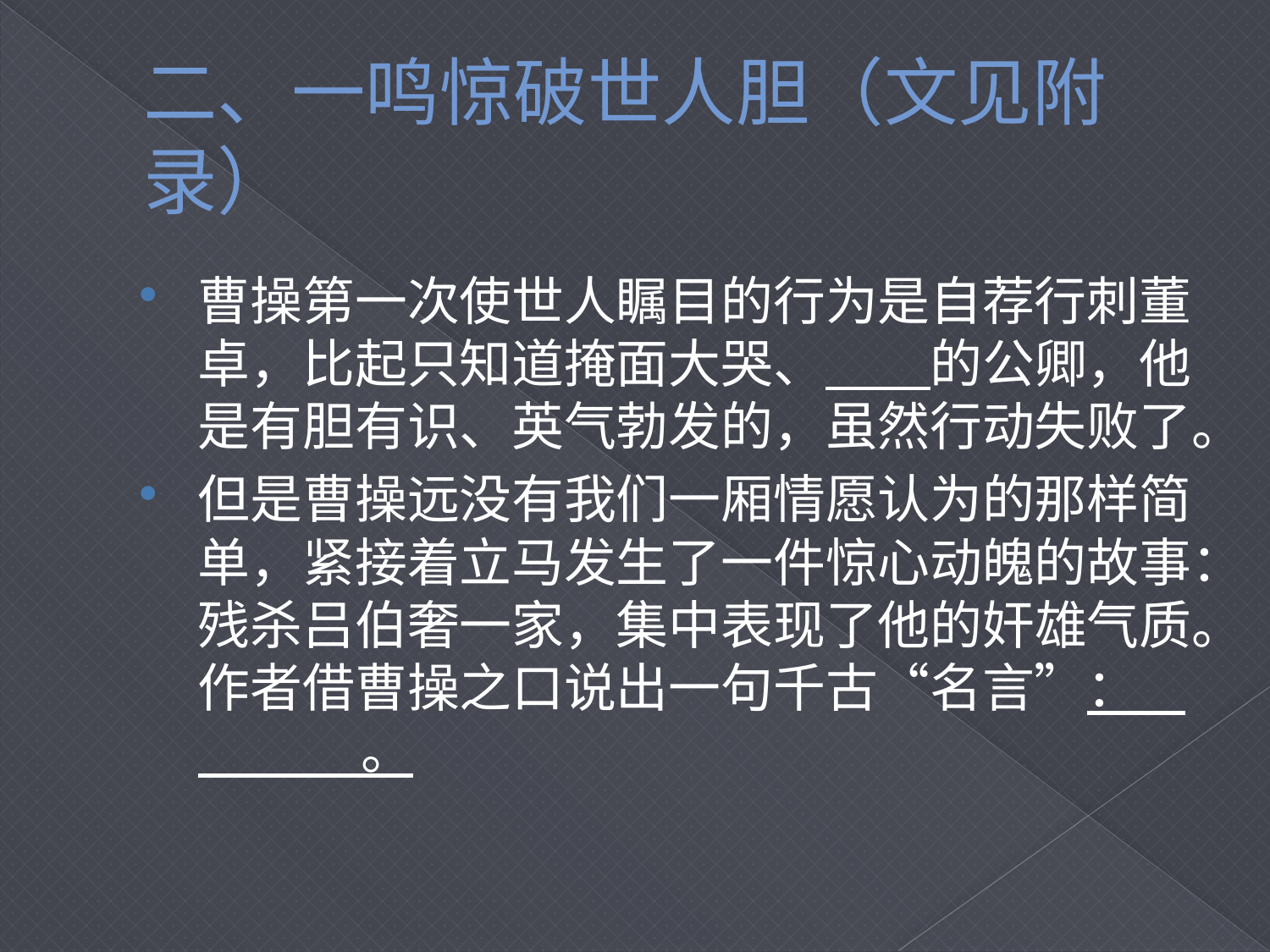

# 二、一鸣惊破世人胆（文见附录）
曹操第一次使世人瞩目的行为是自荐行刺董卓，比起只知道掩面大哭、         的公卿，他是有胆有识、英气勃发的，虽然行动失败了。
但是曹操远没有我们一厢情愿认为的那样简单，紧接着立马发生了一件惊心动魄的故事：残杀吕伯奢一家，集中表现了他的奸雄气质。作者借曹操之口说出一句千古“名言”：                   。